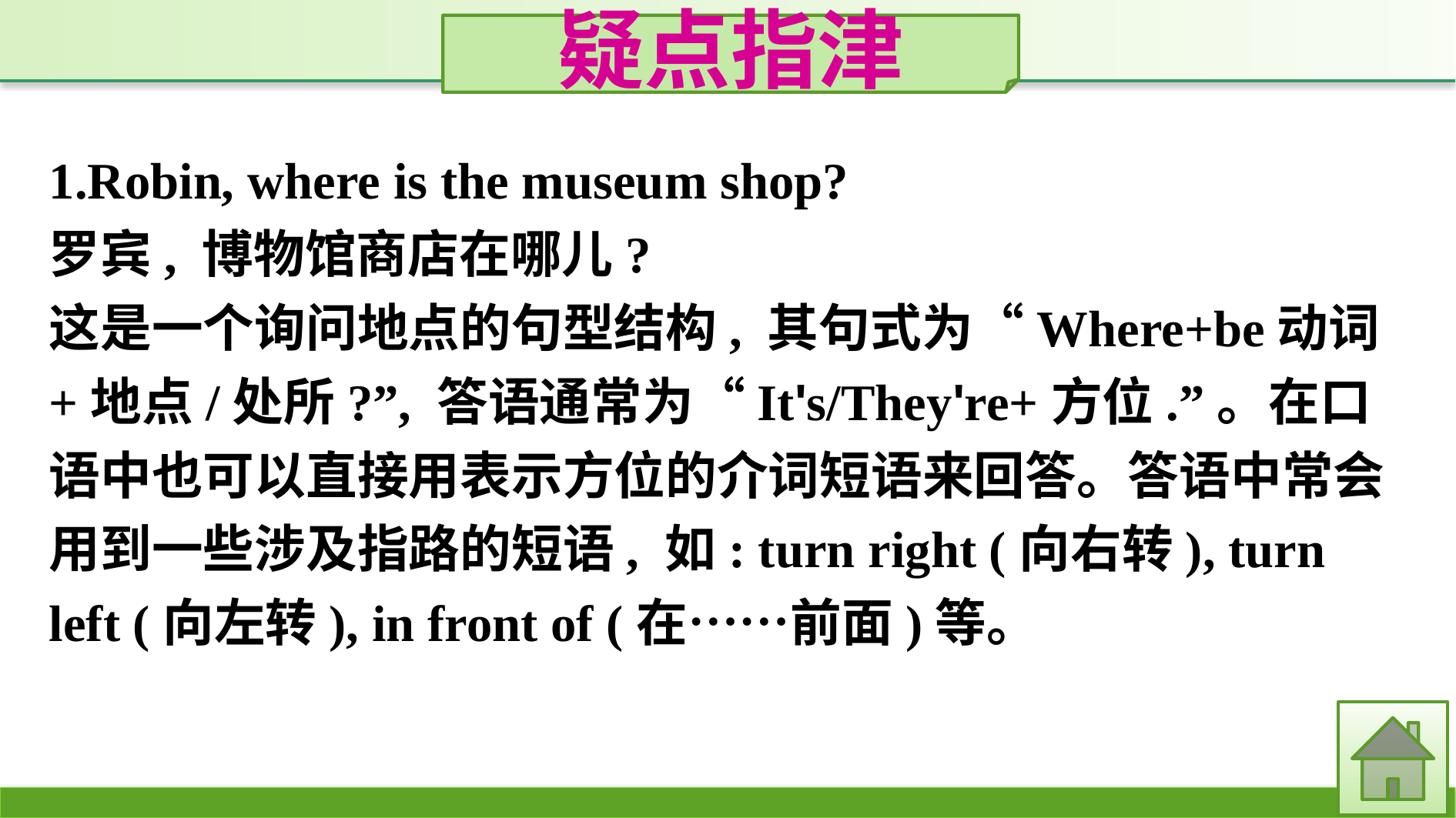

疑点指津
1.Robin, where is the museum shop?
罗宾, 博物馆商店在哪儿?
这是一个询问地点的句型结构, 其句式为“Where+be动词+地点/处所?”, 答语通常为“It's/They're+方位.”。在口语中也可以直接用表示方位的介词短语来回答。答语中常会用到一些涉及指路的短语, 如: turn right (向右转), turn left (向左转), in front of (在……前面)等。